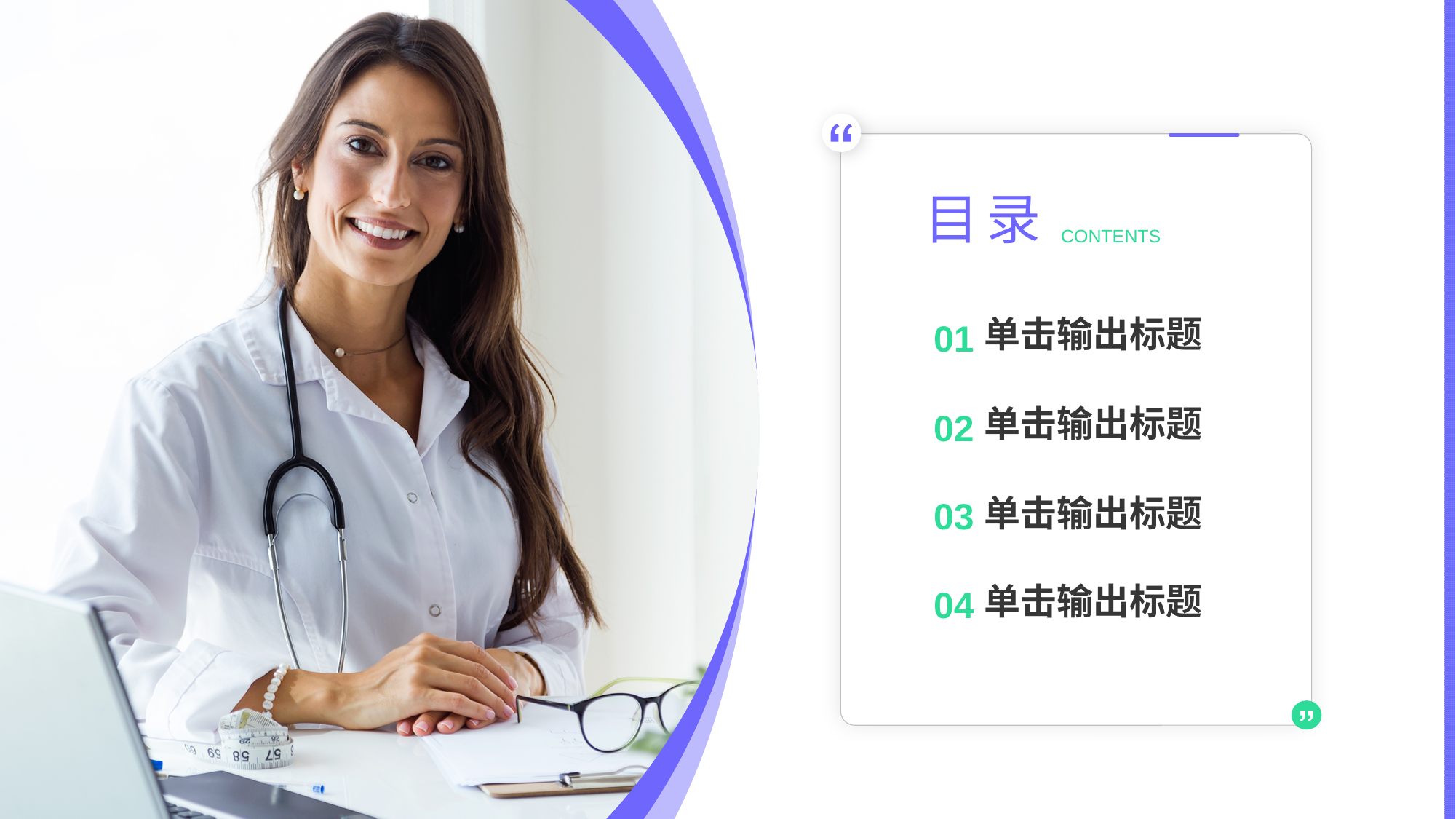

目 录
CONTENTS
单击输出标题
01
单击输出标题
02
单击输出标题
03
单击输出标题
04